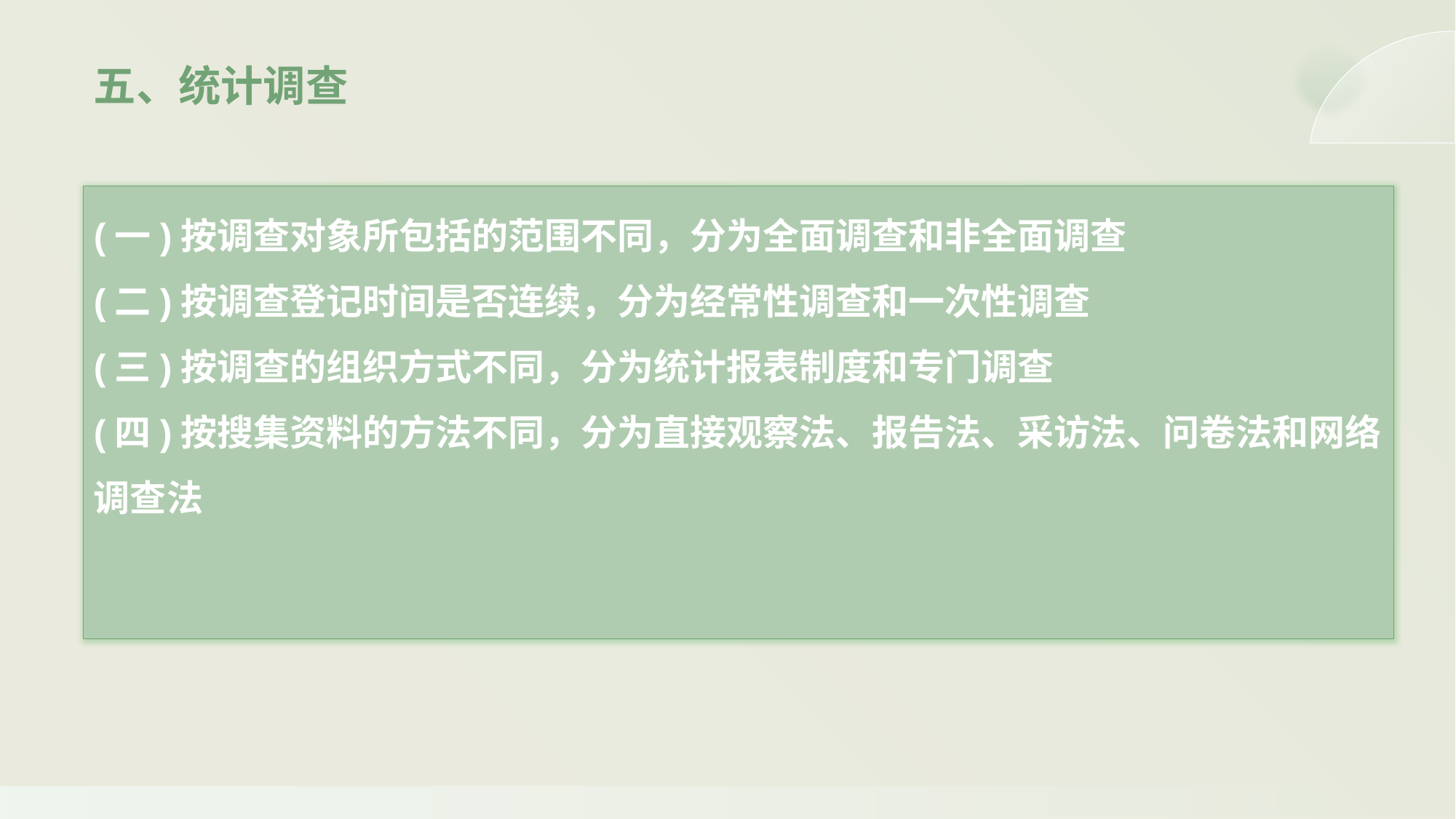

五、统计调查
(一)按调查对象所包括的范围不同，分为全面调查和非全面调查
(二)按调查登记时间是否连续，分为经常性调查和一次性调查
(三)按调查的组织方式不同，分为统计报表制度和专门调查
(四)按搜集资料的方法不同，分为直接观察法、报告法、采访法、问卷法和网络调查法